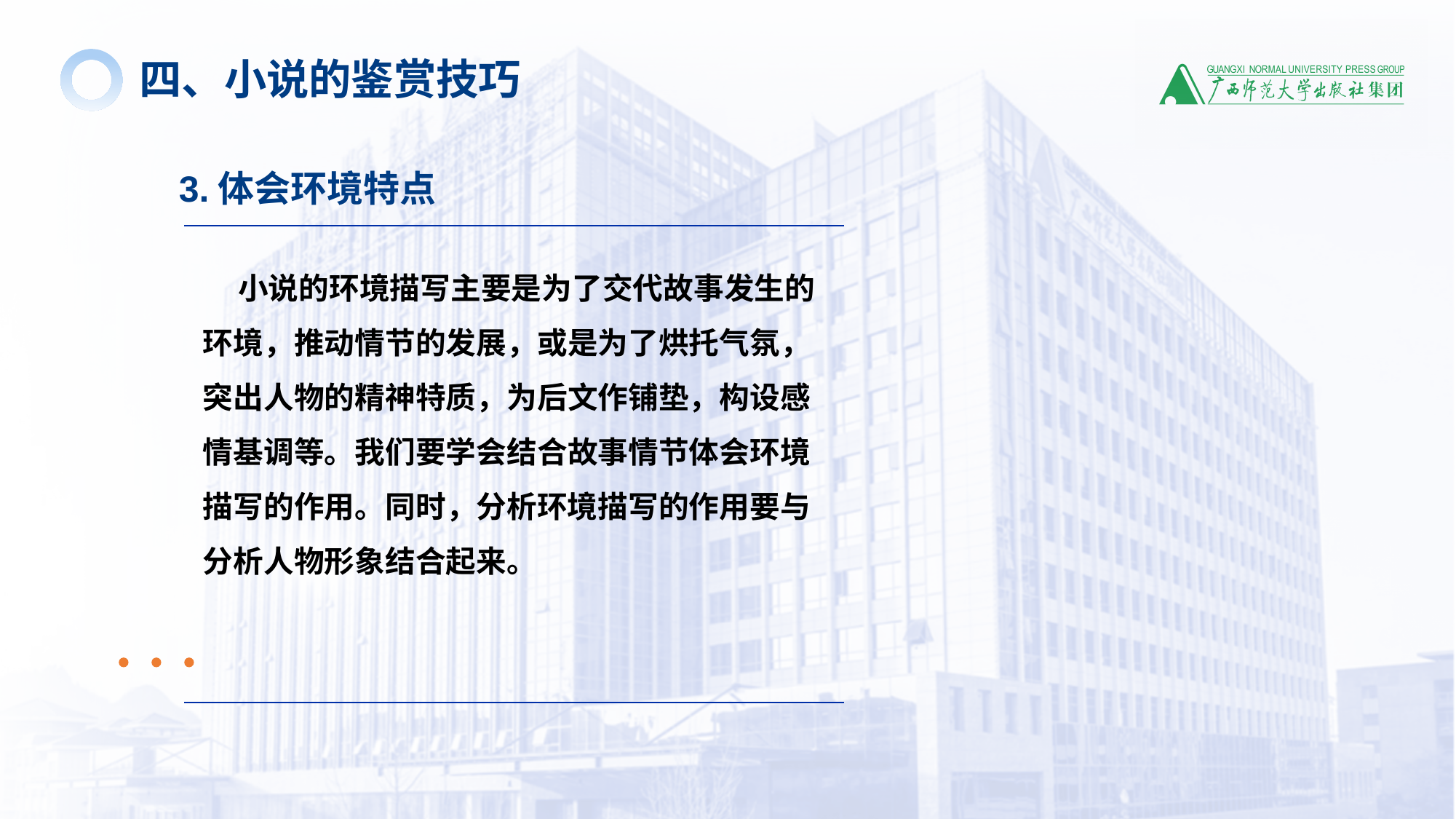

四、小说的鉴赏技巧

3.体会环境特点
    小说的环境描写主要是为了交代故事发生的环境，推动情节的发展，或是为了烘托气氛，突出人物的精神特质，为后文作铺垫，构设感情基调等。我们要学会结合故事情节体会环境描写的作用。同时，分析环境描写的作用要与分析人物形象结合起来。